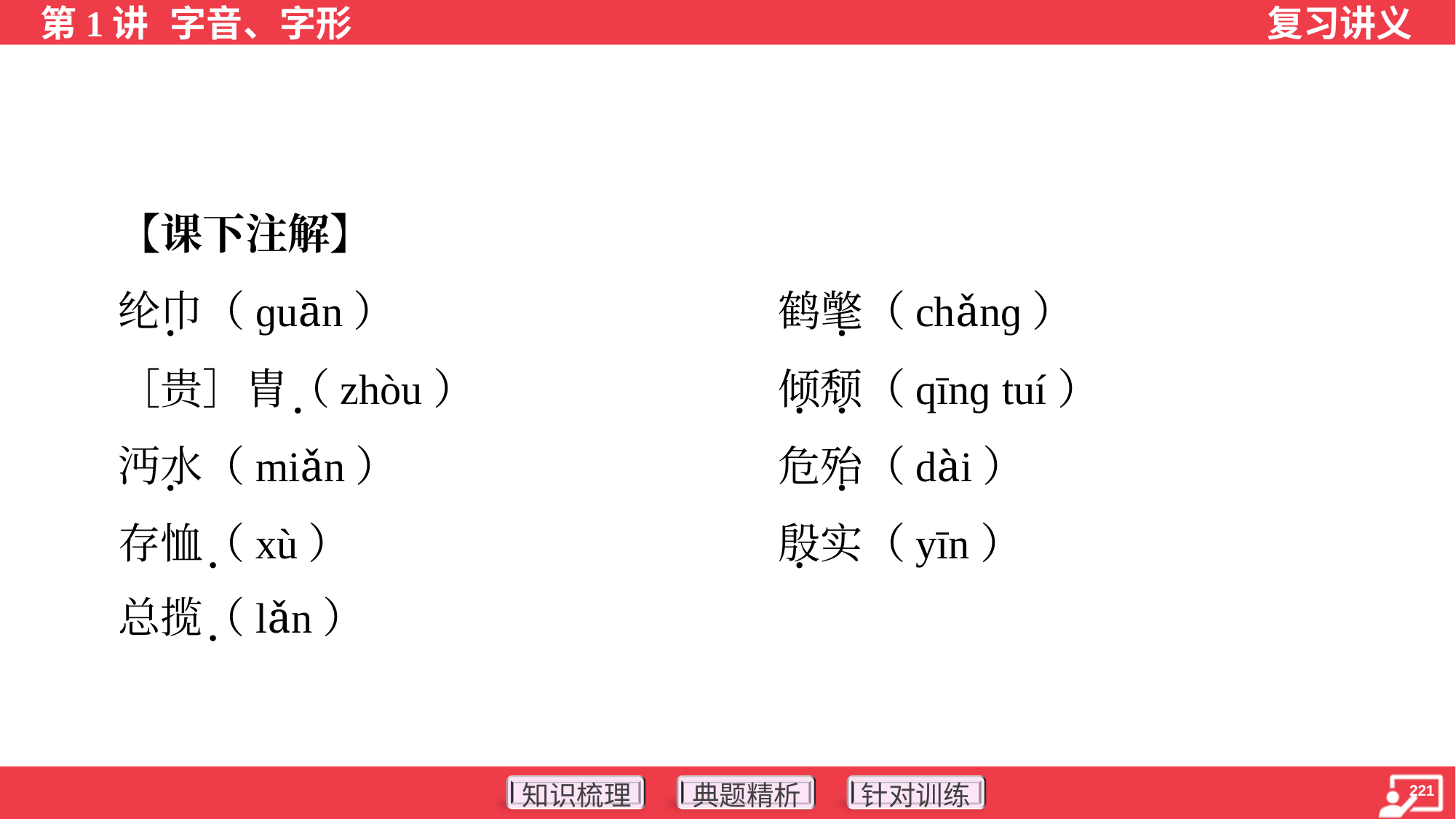

【课下注解】
    纶巾（ɡuān）	鹤氅（chǎnɡ）
    ［贵］胄（zhòu）	倾颓（qīnɡ tuí）
    沔水（miǎn）	危殆（dài）
    存恤（xù）	殷实（yīn）
    总揽（lǎn）